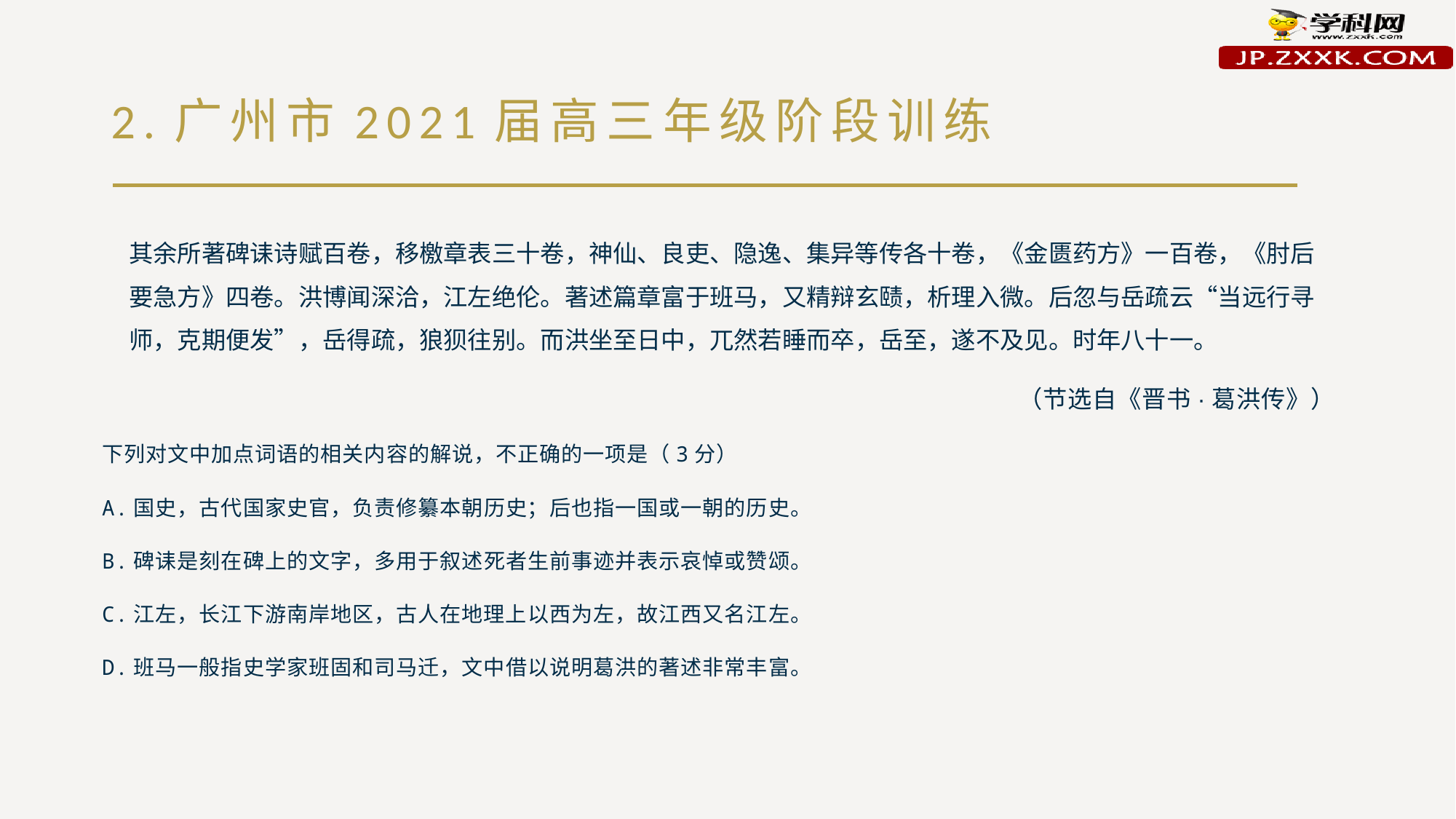

# 2.广州市2021届高三年级阶段训练
其余所著碑诔诗赋百卷，移檄章表三十卷，神仙、良吏、隐逸、集异等传各十卷，《金匮药方》一百卷，《肘后要急方》四卷。洪博闻深洽，江左绝伦。著述篇章富于班马，又精辩玄赜，析理入微。后忽与岳疏云“当远行寻师，克期便发”，岳得疏，狼狈往别。而洪坐至日中，兀然若睡而卒，岳至，遂不及见。时年八十一。
（节选自《晋书·葛洪传》）
下列对文中加点词语的相关内容的解说，不正确的一项是（3分）
A.国史，古代国家史官，负责修纂本朝历史；后也指一国或一朝的历史。
B.碑诔是刻在碑上的文字，多用于叙述死者生前事迹并表示哀悼或赞颂。
C.江左，长江下游南岸地区，古人在地理上以西为左，故江西又名江左。
D.班马一般指史学家班固和司马迁，文中借以说明葛洪的著述非常丰富。